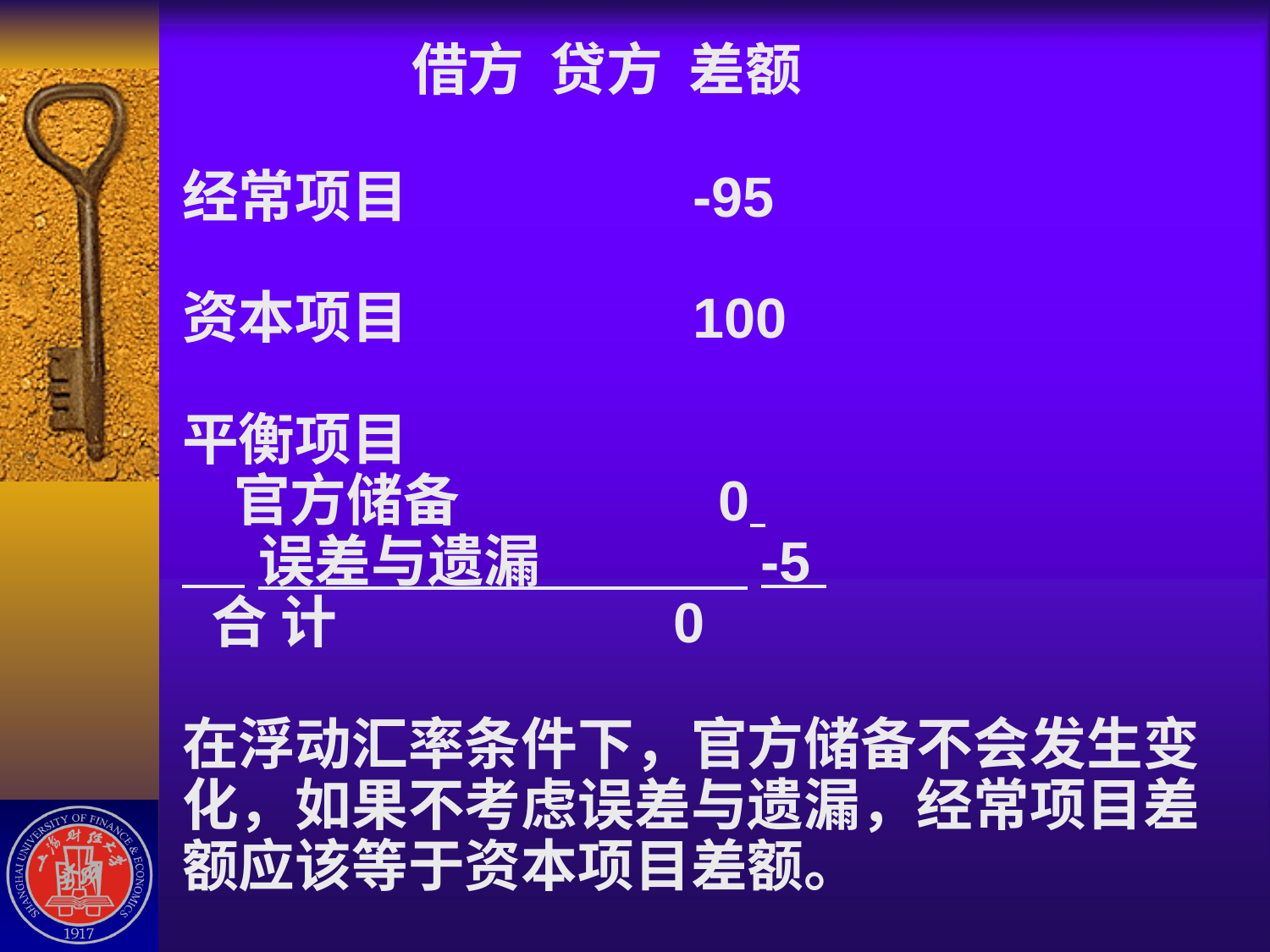

# 借方  贷方  差额 经常项目                     -95 资本项目                     100 平衡项目 官方储备                   0 误差与遗漏                -5 合 计                         0 在浮动汇率条件下，官方储备不会发生变化，如果不考虑误差与遗漏，经常项目差额应该等于资本项目差额。